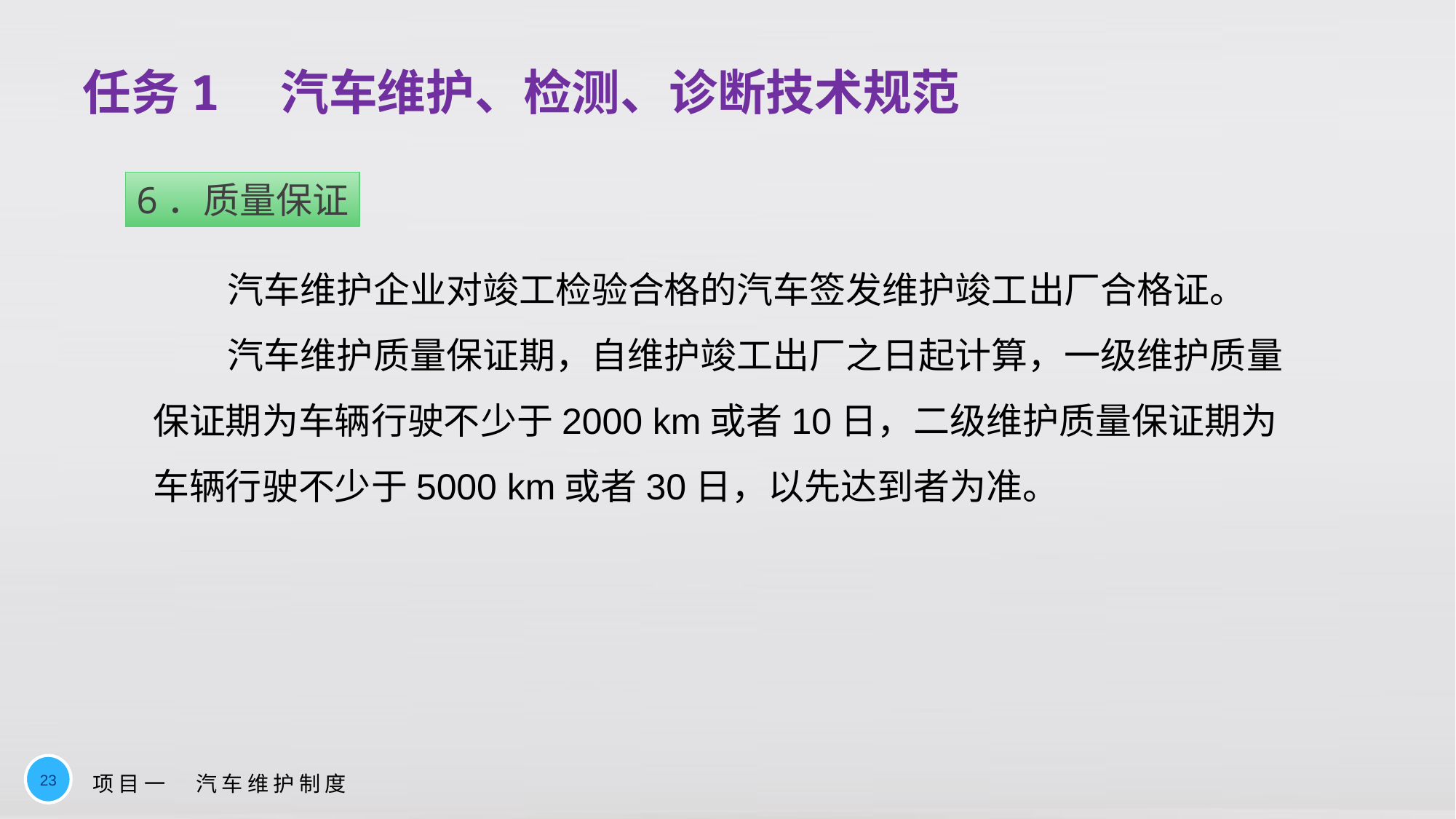

# 任务1　汽车维护、检测、诊断技术规范
6．质量保证
汽车维护企业对竣工检验合格的汽车签发维护竣工出厂合格证。
汽车维护质量保证期，自维护竣工出厂之日起计算，一级维护质量保证期为车辆行驶不少于2000 km或者10日，二级维护质量保证期为车辆行驶不少于5000 km或者30日，以先达到者为准。
23